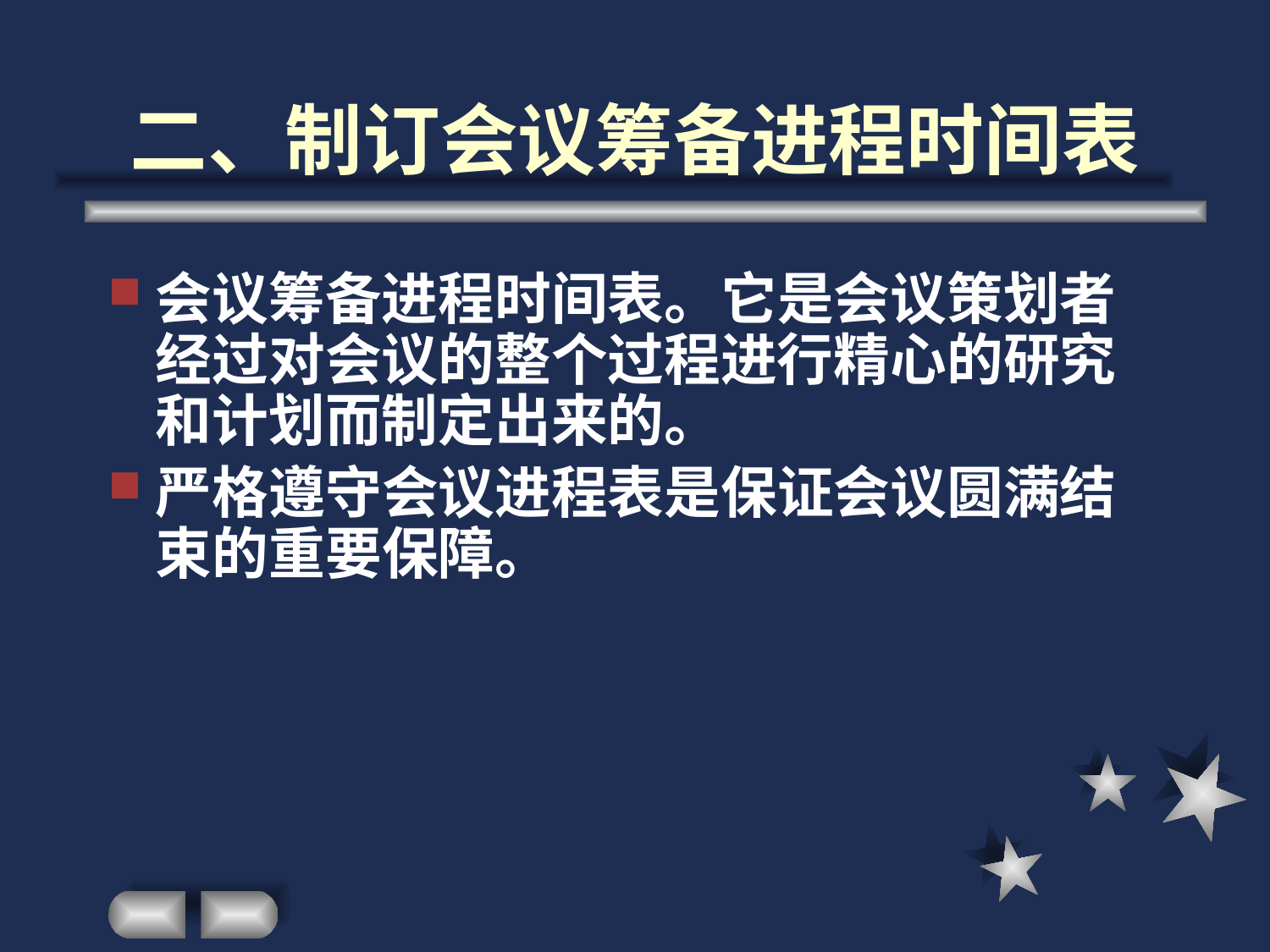

# 二、制订会议筹备进程时间表
会议筹备进程时间表。它是会议策划者经过对会议的整个过程进行精心的研究和计划而制定出来的。
严格遵守会议进程表是保证会议圆满结束的重要保障。